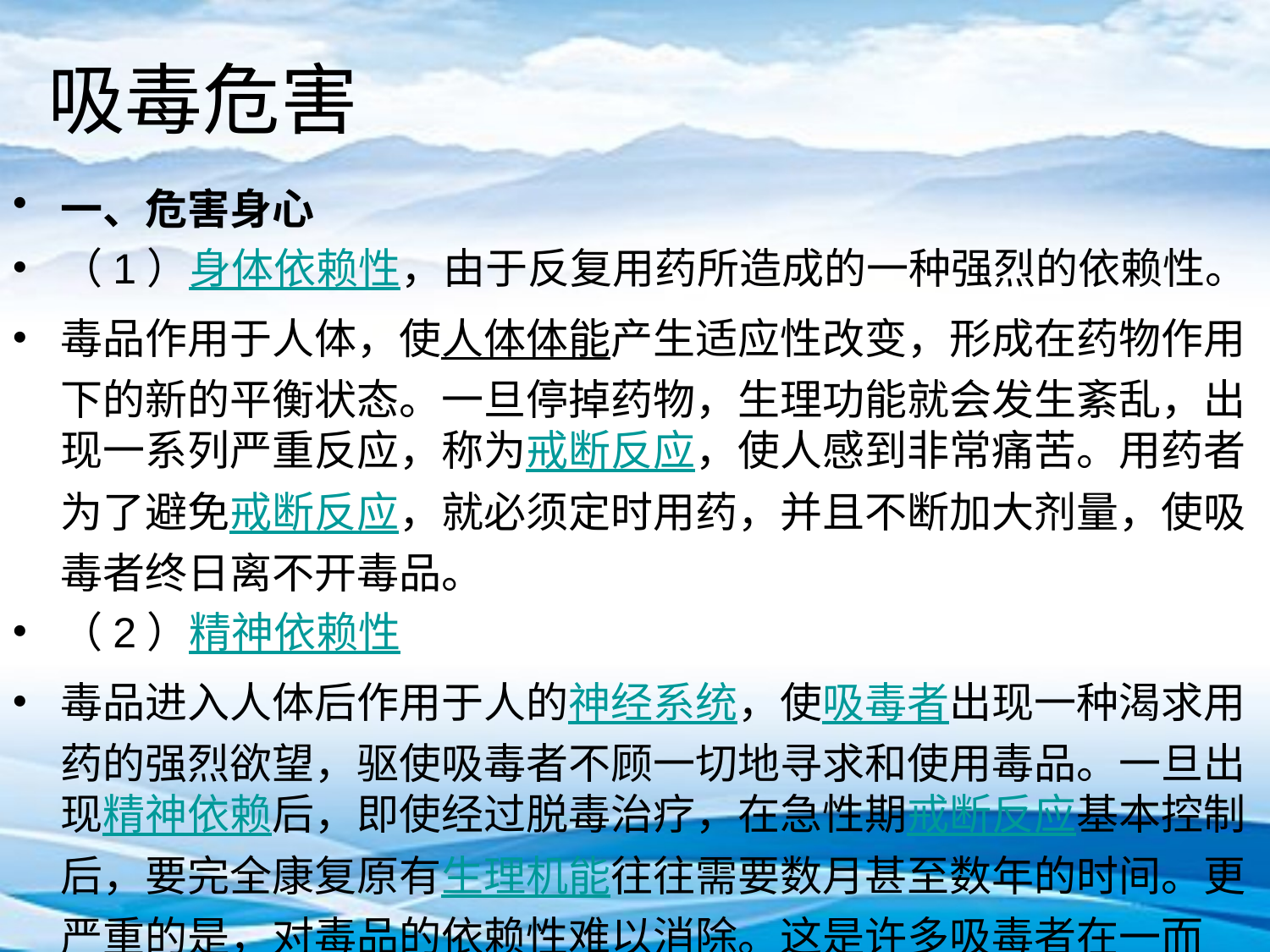

# 吸毒危害
一、危害身心
（1）身体依赖性，由于反复用药所造成的一种强烈的依赖性。
毒品作用于人体，使人体体能产生适应性改变，形成在药物作用下的新的平衡状态。一旦停掉药物，生理功能就会发生紊乱，出现一系列严重反应，称为戒断反应，使人感到非常痛苦。用药者为了避免戒断反应，就必须定时用药，并且不断加大剂量，使吸毒者终日离不开毒品。
（2）精神依赖性
毒品进入人体后作用于人的神经系统，使吸毒者出现一种渴求用药的强烈欲望，驱使吸毒者不顾一切地寻求和使用毒品。一旦出现精神依赖后，即使经过脱毒治疗，在急性期戒断反应基本控制后，要完全康复原有生理机能往往需要数月甚至数年的时间。更严重的是，对毒品的依赖性难以消除。这是许多吸毒者在一而在、再而三复吸毒的原因，也是世界医、药学界尚待解决的课题。